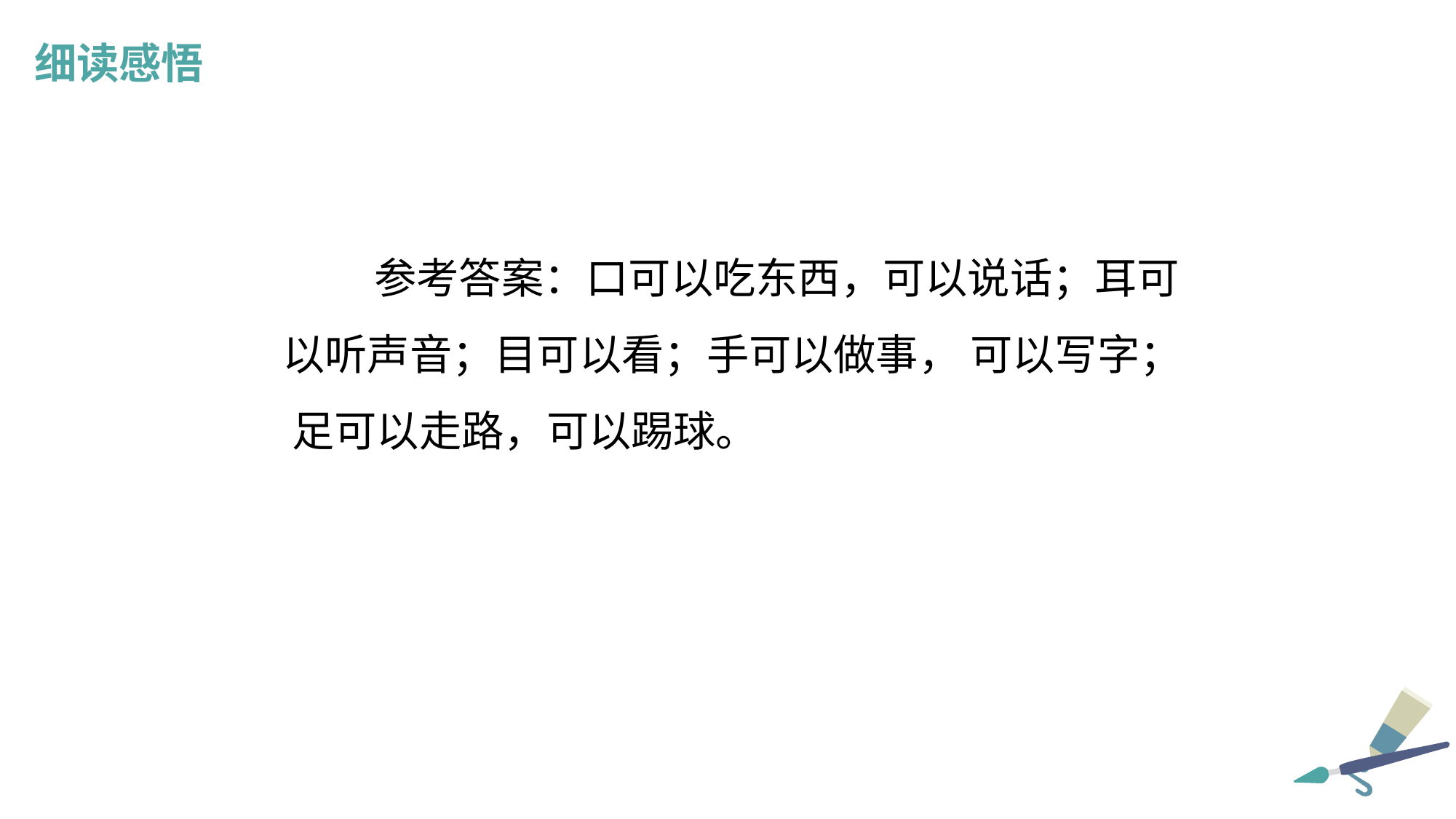

细读感悟
 参考答案：口可以吃东西，可以说话；耳可以听声音；目可以看；手可以做事， 可以写字； 足可以走路，可以踢球。